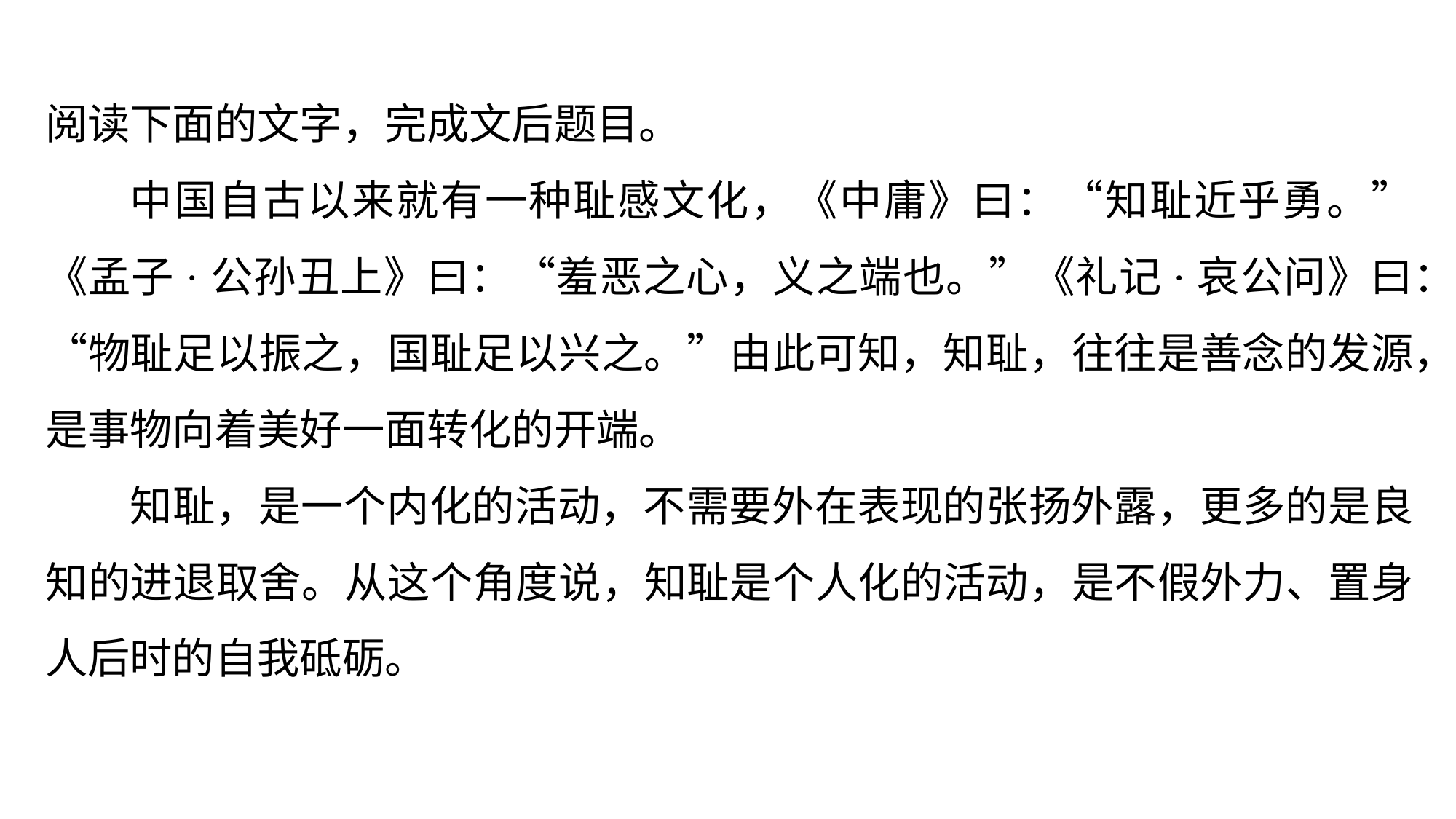

阅读下面的文字，完成文后题目。
中国自古以来就有一种耻感文化，《中庸》曰：“知耻近乎勇。”《孟子·公孙丑上》曰：“羞恶之心，义之端也。”《礼记·哀公问》曰：“物耻足以振之，国耻足以兴之。”由此可知，知耻，往往是善念的发源，是事物向着美好一面转化的开端。
知耻，是一个内化的活动，不需要外在表现的张扬外露，更多的是良知的进退取舍。从这个角度说，知耻是个人化的活动，是不假外力、置身人后时的自我砥砺。